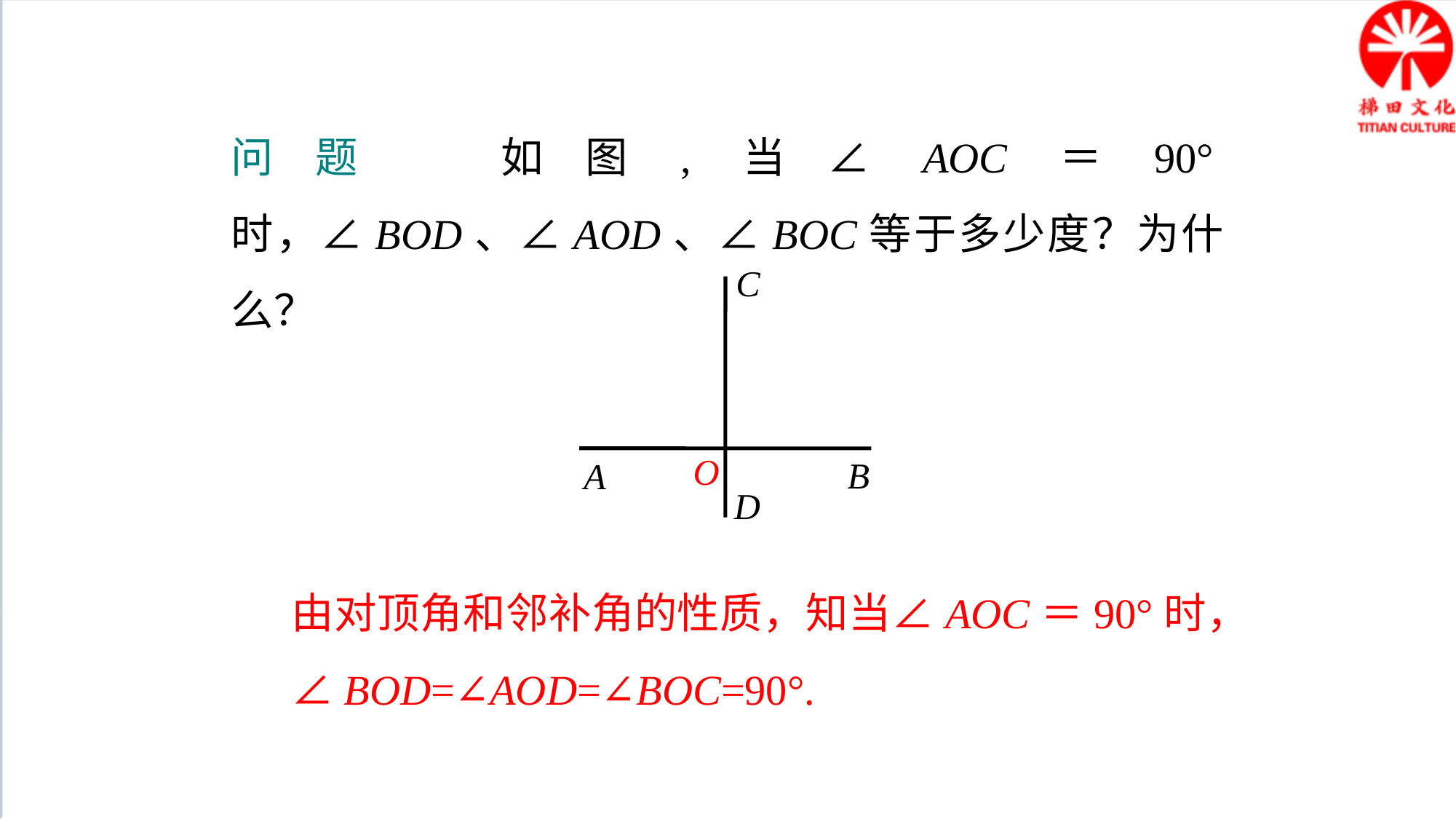

问题  如图,当∠AOC＝90°时，∠BOD、∠AOD、∠BOC等于多少度？为什么？
C

O
B
A

D

由对顶角和邻补角的性质，知当∠AOC＝90°时，∠BOD=∠AOD=∠BOC=90°.